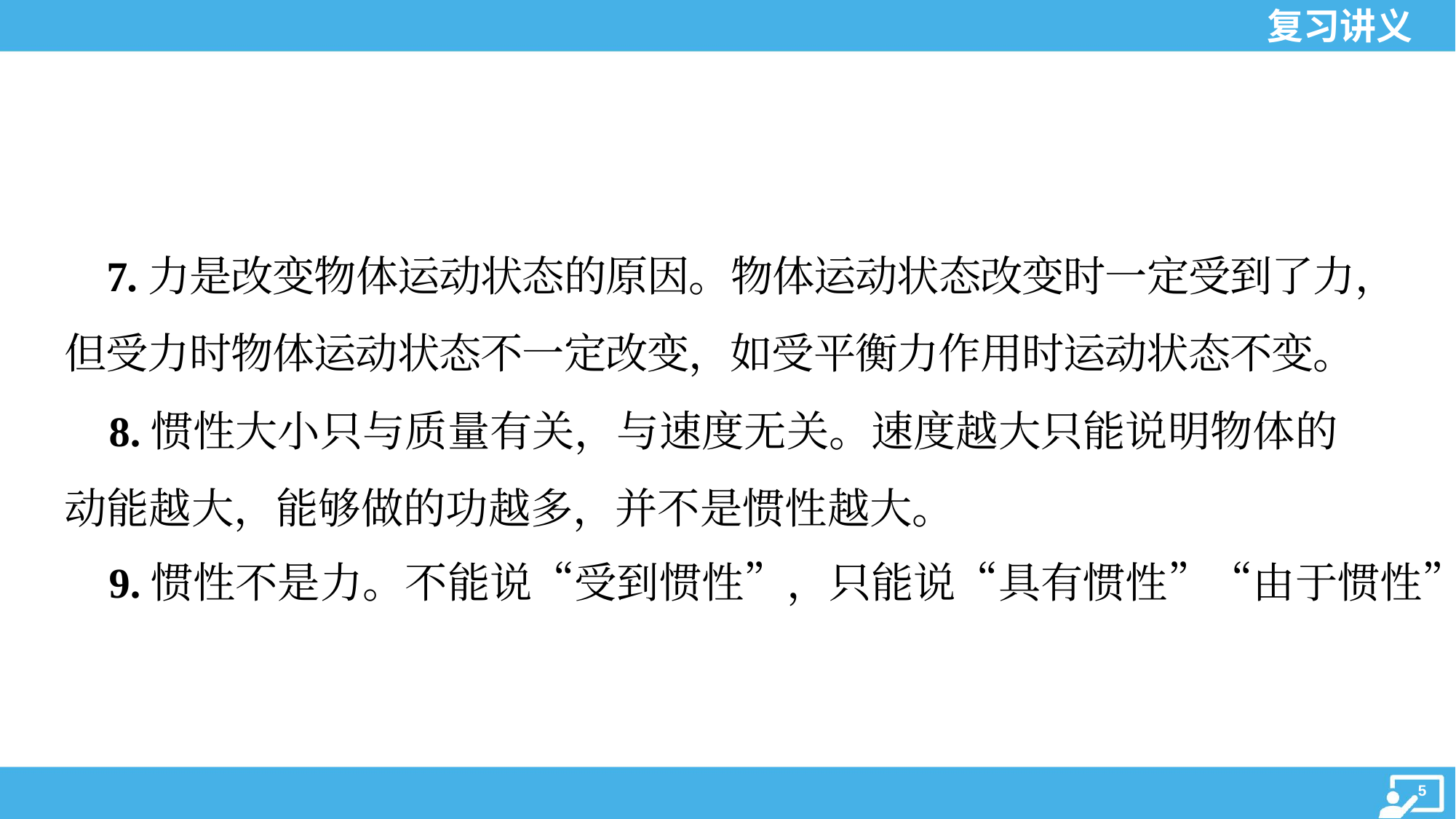

7.力是改变物体运动状态的原因。物体运动状态改变时一定受到了力，
但受力时物体运动状态不一定改变，如受平衡力作用时运动状态不变。
    8.惯性大小只与质量有关，与速度无关。速度越大只能说明物体的
动能越大，能够做的功越多，并不是惯性越大。
    9.惯性不是力。不能说“受到惯性”，只能说“具有惯性”“由于惯性”。